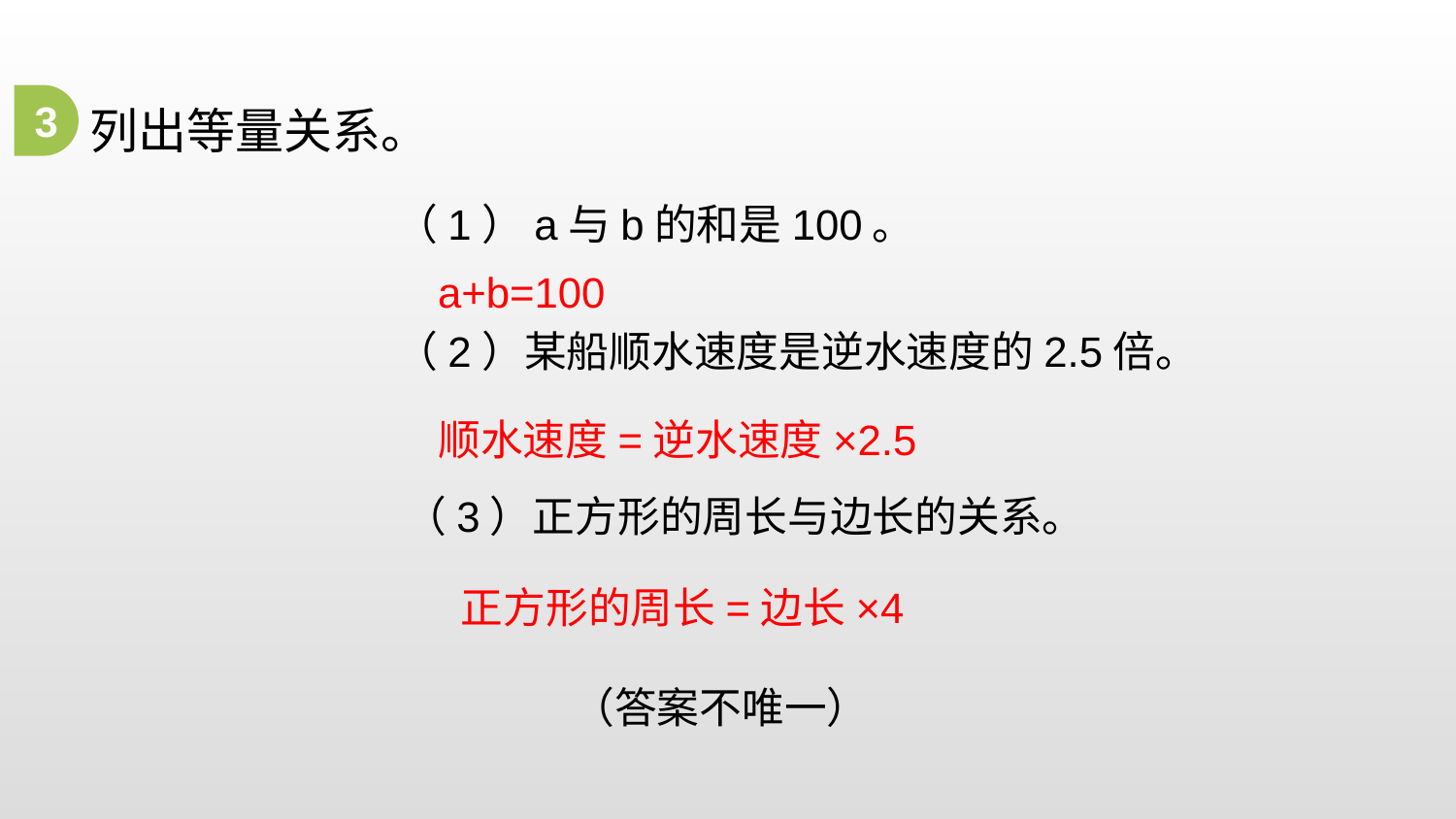

3
列出等量关系。
（1）a与b的和是100。
a+b=100
（2）某船顺水速度是逆水速度的2.5倍。
顺水速度=逆水速度×2.5
（3）正方形的周长与边长的关系。
正方形的周长=边长×4
（答案不唯一）